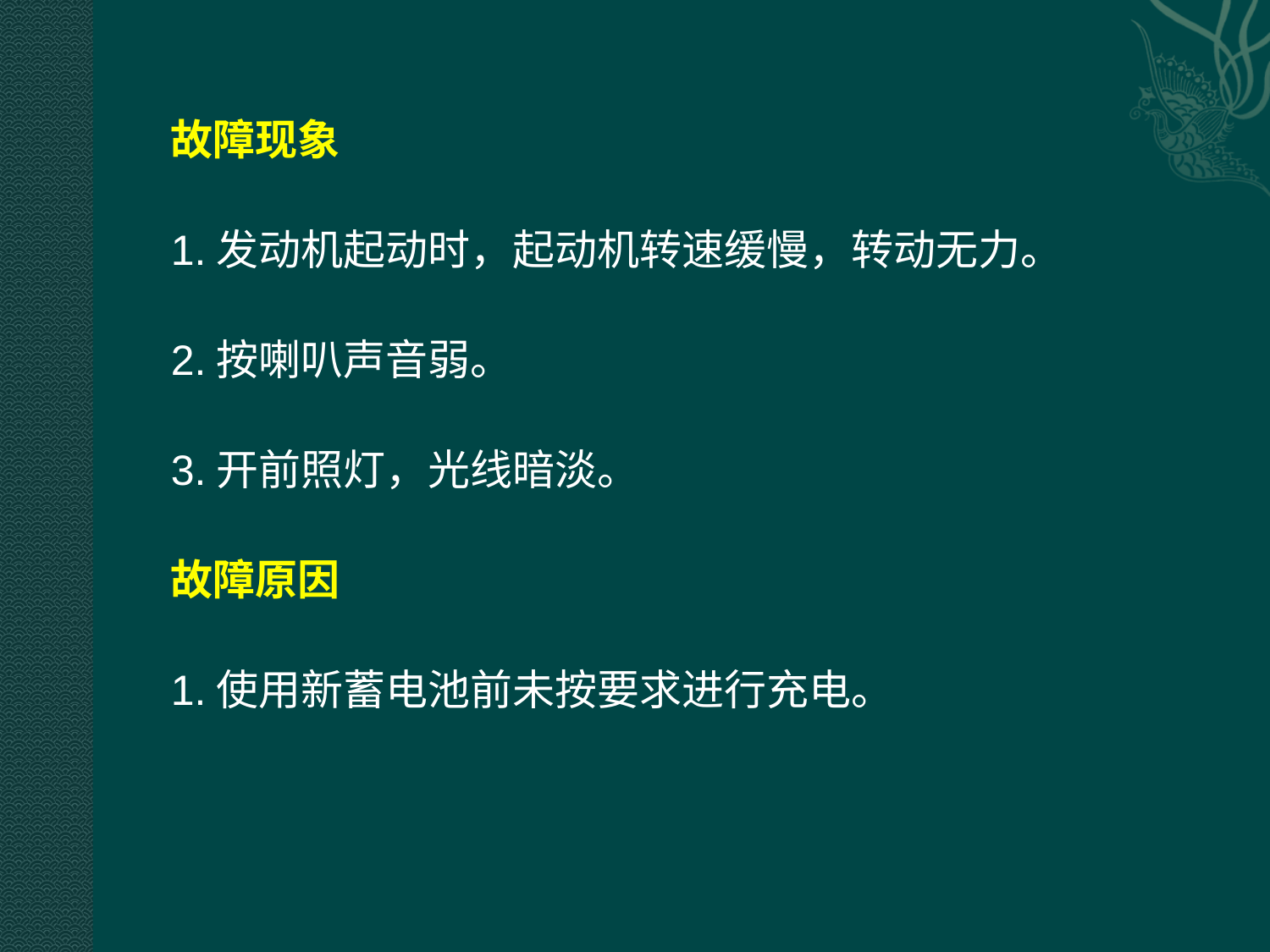

故障现象
1.发动机起动时，起动机转速缓慢，转动无力。
2.按喇叭声音弱。
3.开前照灯，光线暗淡。
故障原因
1.使用新蓄电池前未按要求进行充电。